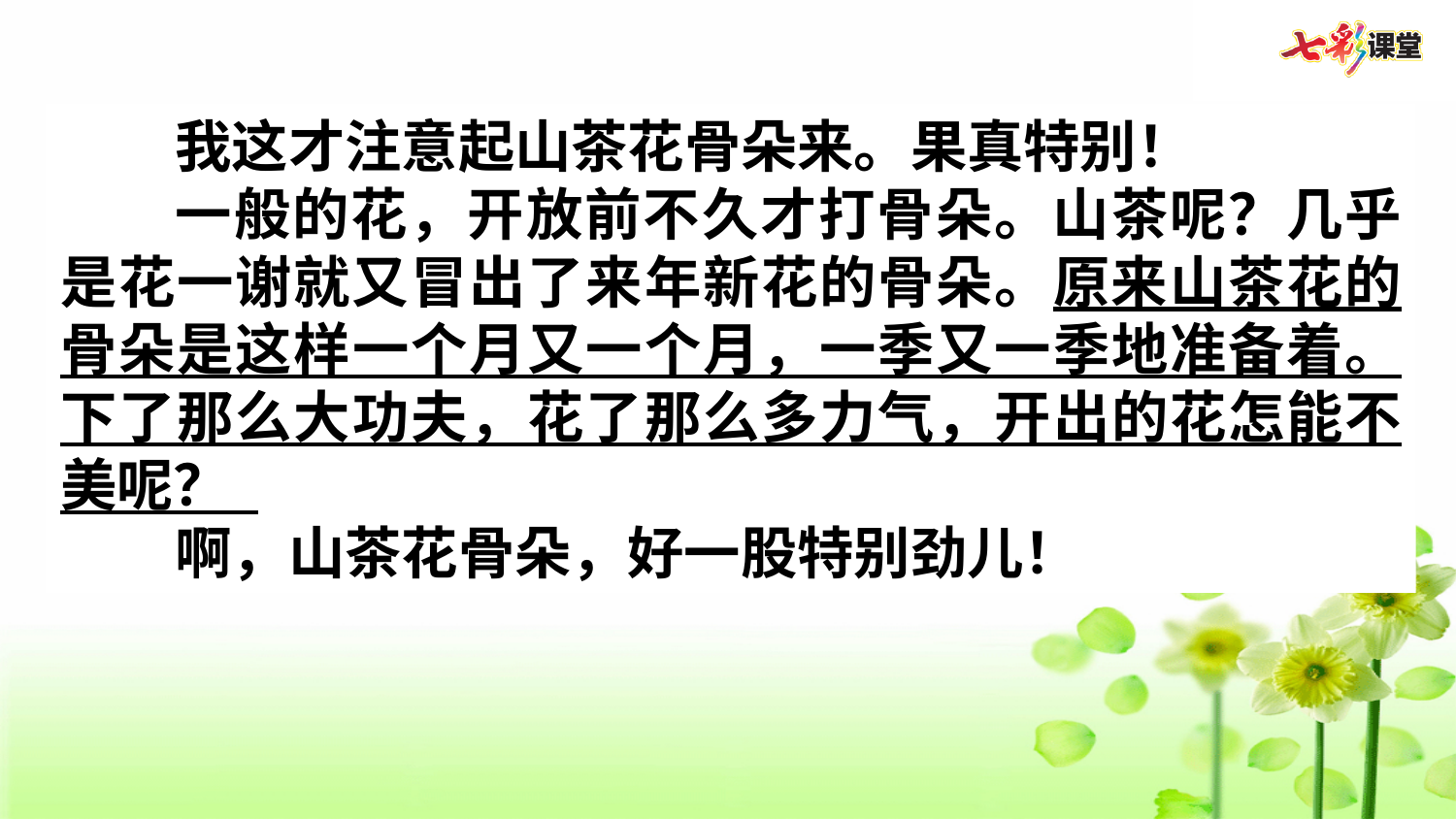

我这才注意起山茶花骨朵来。果真特别！
一般的花，开放前不久才打骨朵。山茶呢？几乎是花一谢就又冒出了来年新花的骨朵。原来山茶花的骨朵是这样一个月又一个月，一季又一季地准备着。下了那么大功夫，花了那么多力气，开出的花怎能不美呢？
啊，山茶花骨朵，好一股特别劲儿！